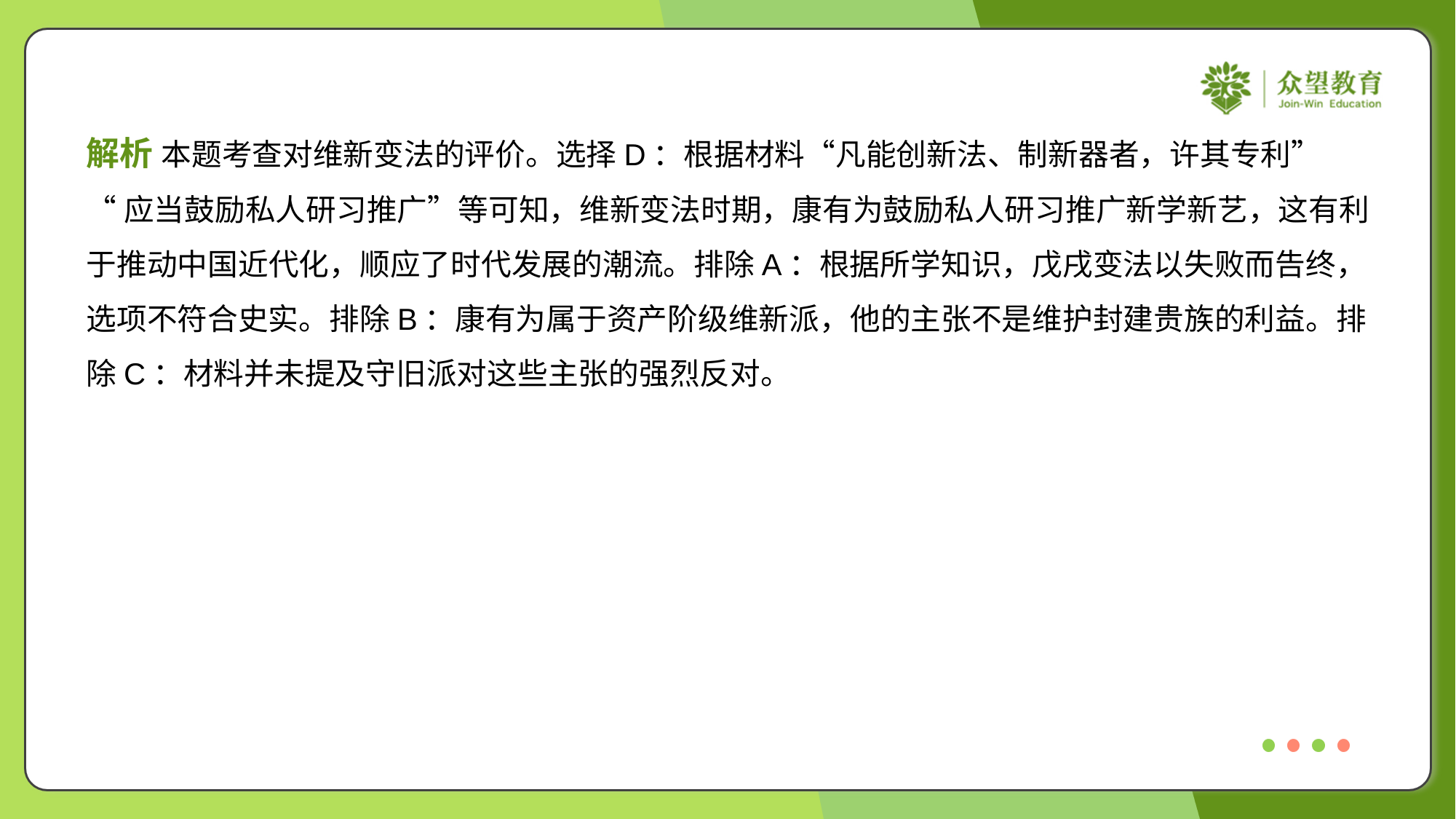

解析 本题考查对维新变法的评价。选择D：根据材料“凡能创新法、制新器者，许其专利”
“应当鼓励私人研习推广”等可知，维新变法时期，康有为鼓励私人研习推广新学新艺，这有利
于推动中国近代化，顺应了时代发展的潮流。排除A：根据所学知识，戊戌变法以失败而告终，
选项不符合史实。排除B：康有为属于资产阶级维新派，他的主张不是维护封建贵族的利益。排
除C：材料并未提及守旧派对这些主张的强烈反对。